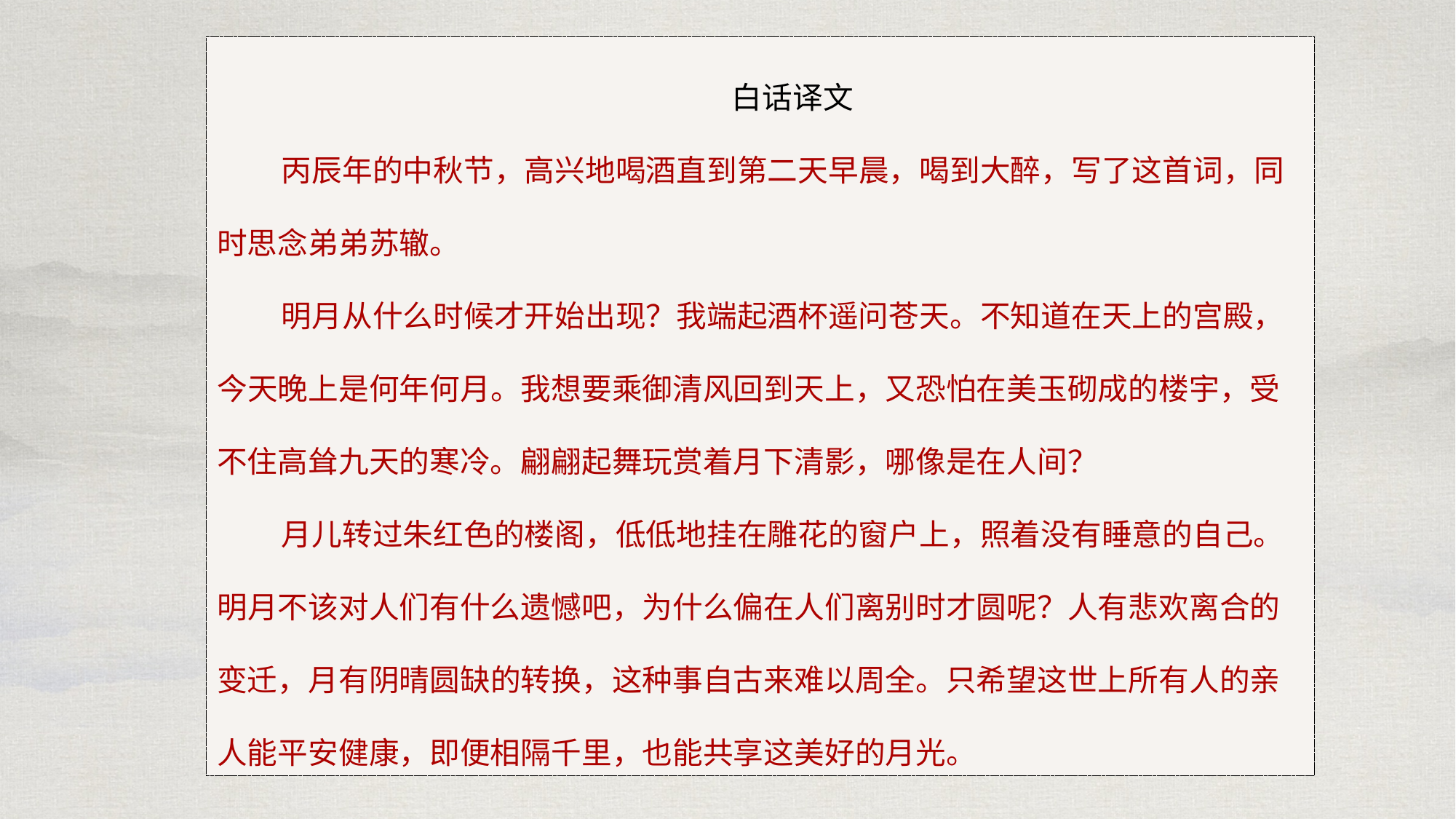

白话译文
丙辰年的中秋节，高兴地喝酒直到第二天早晨，喝到大醉，写了这首词，同时思念弟弟苏辙。
明月从什么时候才开始出现？我端起酒杯遥问苍天。不知道在天上的宫殿，今天晚上是何年何月。我想要乘御清风回到天上，又恐怕在美玉砌成的楼宇，受不住高耸九天的寒冷。翩翩起舞玩赏着月下清影，哪像是在人间？
月儿转过朱红色的楼阁，低低地挂在雕花的窗户上，照着没有睡意的自己。明月不该对人们有什么遗憾吧，为什么偏在人们离别时才圆呢？人有悲欢离合的变迁，月有阴晴圆缺的转换，这种事自古来难以周全。只希望这世上所有人的亲人能平安健康，即便相隔千里，也能共享这美好的月光。